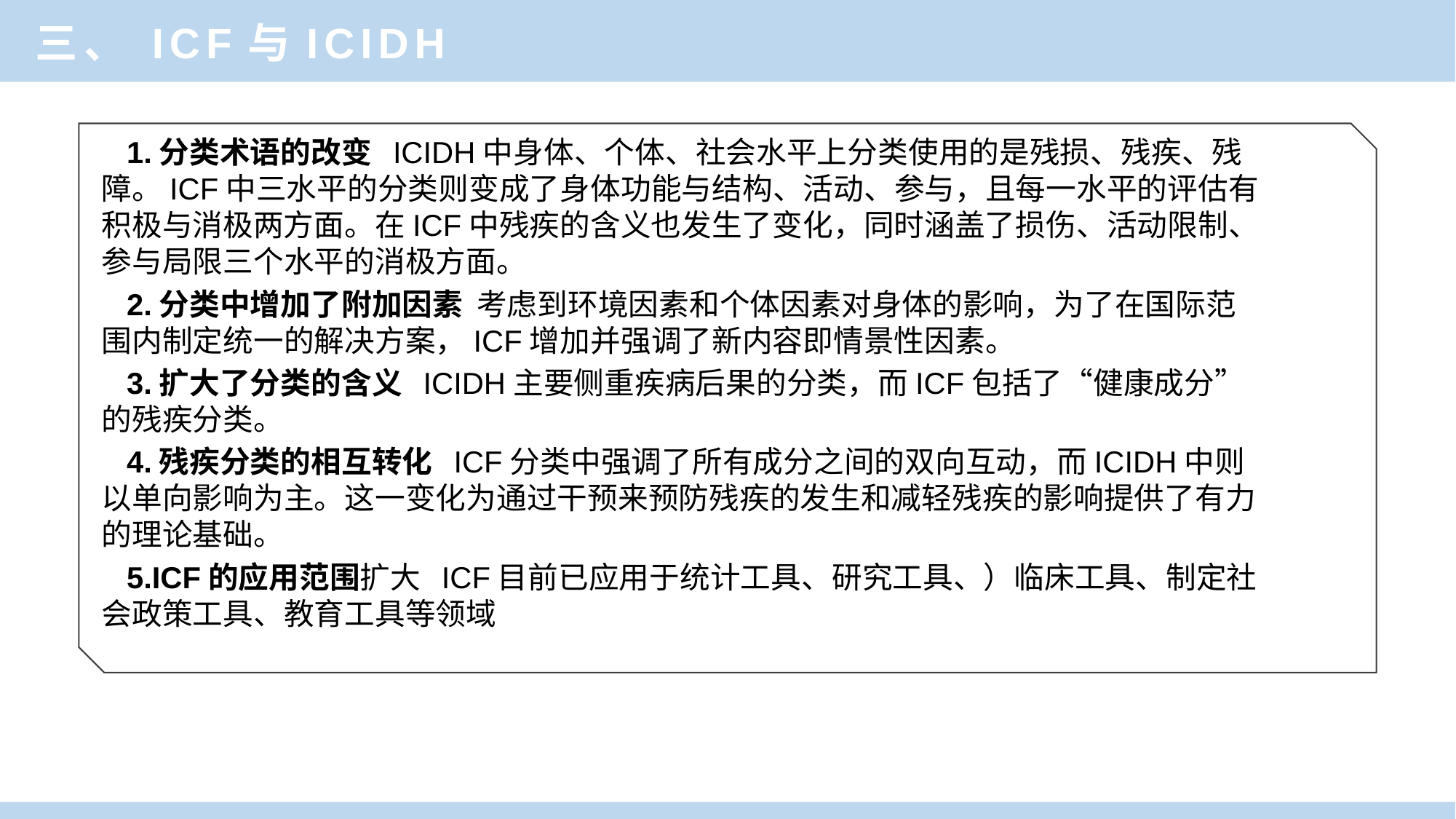

三、 ICF与ICIDH

   1.分类术语的改变  ICIDH中身体、个体、社会水平上分类使用的是残损、残疾、残障。ICF中三水平的分类则变成了身体功能与结构、活动、参与，且每一水平的评估有积极与消极两方面。在ICF中残疾的含义也发生了变化，同时涵盖了损伤、活动限制、参与局限三个水平的消极方面。
   2.分类中增加了附加因素  考虑到环境因素和个体因素对身体的影响，为了在国际范围内制定统一的解决方案，ICF增加并强调了新内容即情景性因素。
   3.扩大了分类的含义  ICIDH主要侧重疾病后果的分类，而ICF包括了“健康成分”的残疾分类。
   4.残疾分类的相互转化  ICF分类中强调了所有成分之间的双向互动，而ICIDH中则以单向影响为主。这一变化为通过干预来预防残疾的发生和减轻残疾的影响提供了有力的理论基础。
   5.ICF的应用范围扩大  ICF目前已应用于统计工具、研究工具、）临床工具、制定社会政策工具、教育工具等领域